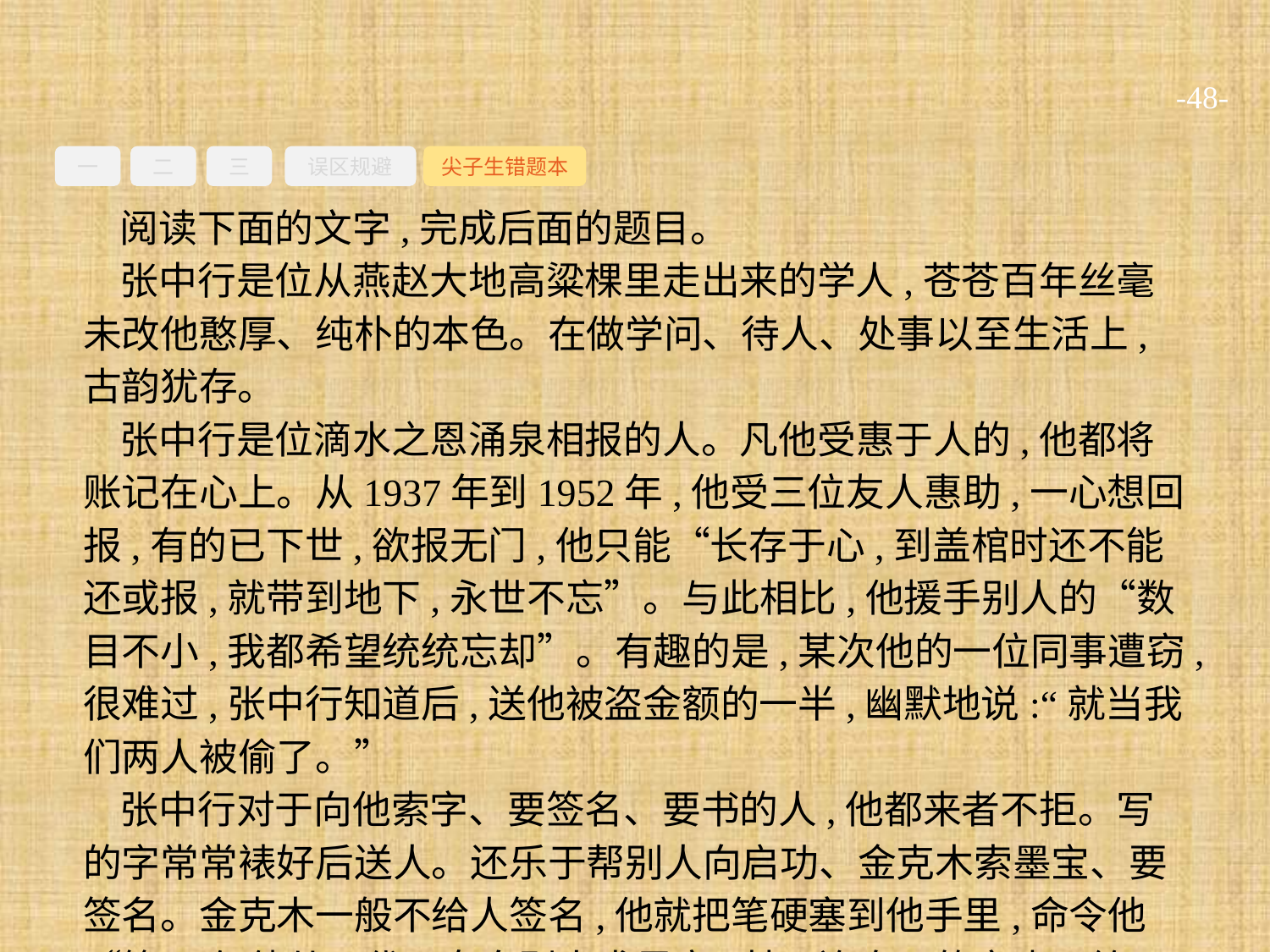

-48-
一
二
三
误区规避
尖子生错题本
阅读下面的文字,完成后面的题目。
张中行是位从燕赵大地高粱棵里走出来的学人,苍苍百年丝毫未改他憨厚、纯朴的本色。在做学问、待人、处事以至生活上,古韵犹存。
张中行是位滴水之恩涌泉相报的人。凡他受惠于人的,他都将账记在心上。从1937年到1952年,他受三位友人惠助,一心想回报,有的已下世,欲报无门,他只能“长存于心,到盖棺时还不能还或报,就带到地下,永世不忘”。与此相比,他援手别人的“数目不小,我都希望统统忘却”。有趣的是,某次他的一位同事遭窃,很难过,张中行知道后,送他被盗金额的一半,幽默地说:“就当我们两人被偷了。”
张中行对于向他索字、要签名、要书的人,他都来者不拒。写的字常常裱好后送人。还乐于帮别人向启功、金克木索墨宝、要签名。金克木一般不给人签名,他就把笔硬塞到他手里,命令他“签!”但他从不代子女向别人求墨宝,甚至连自己的字也不给子女。